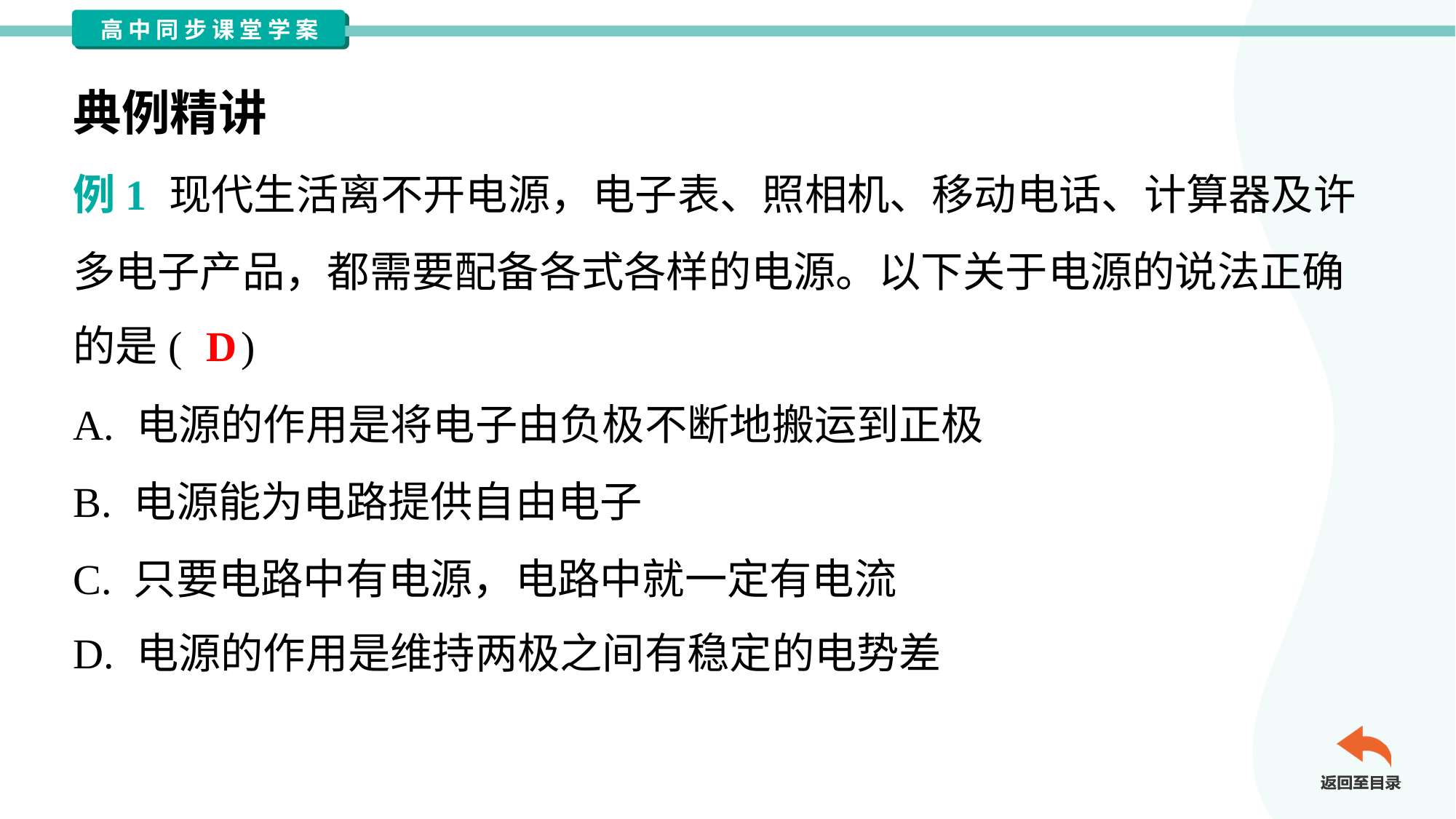

典例精讲
例1 现代生活离不开电源，电子表、照相机、移动电话、计算器及许
多电子产品，都需要配备各式各样的电源。以下关于电源的说法正确
的是(     )
D
A. 电源的作用是将电子由负极不断地搬运到正极
B. 电源能为电路提供自由电子
C. 只要电路中有电源，电路中就一定有电流
D. 电源的作用是维持两极之间有稳定的电势差